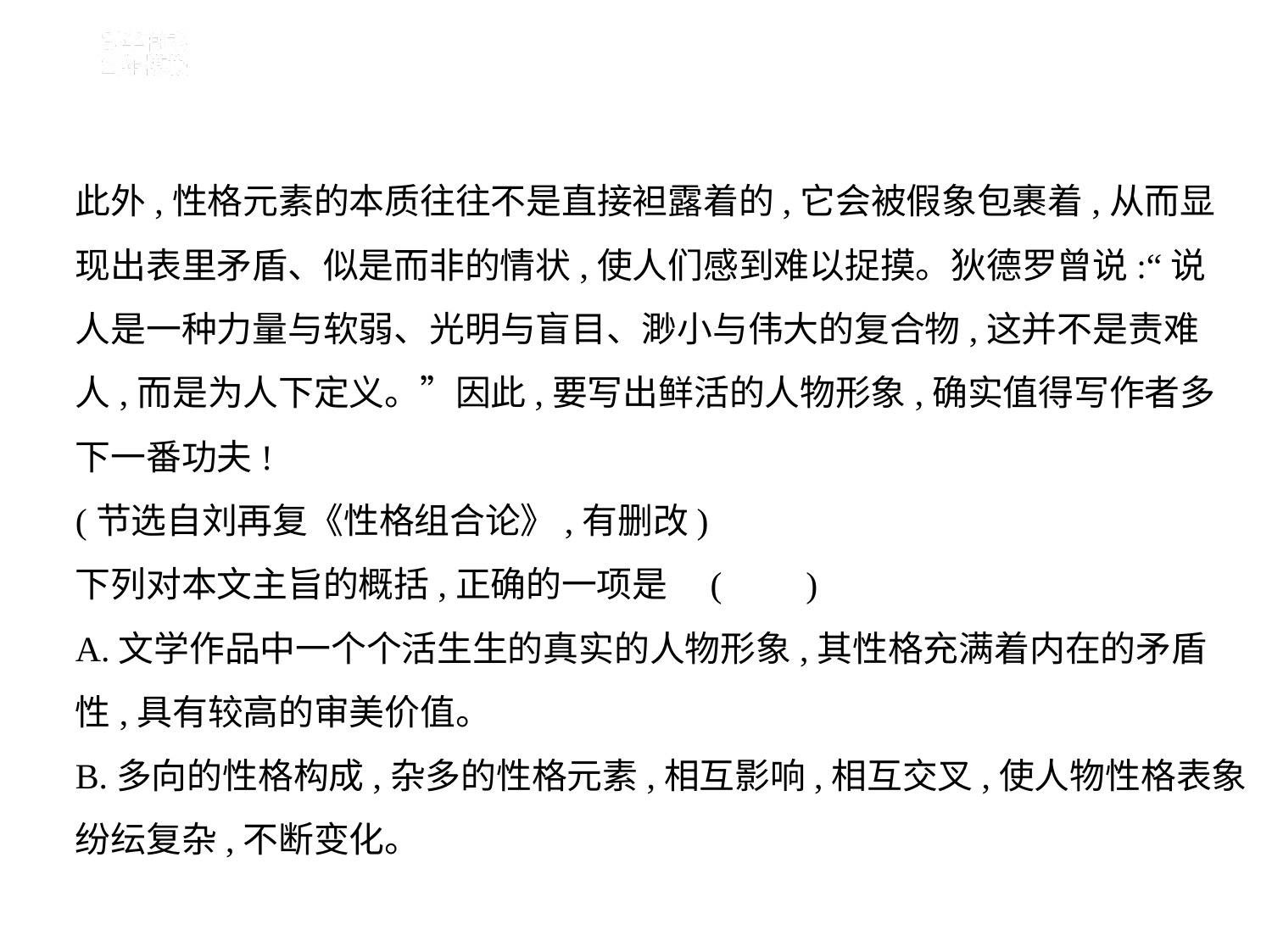

此外,性格元素的本质往往不是直接袒露着的,它会被假象包裹着,从而显
现出表里矛盾、似是而非的情状,使人们感到难以捉摸。狄德罗曾说:“说
人是一种力量与软弱、光明与盲目、渺小与伟大的复合物,这并不是责难
人,而是为人下定义。”因此,要写出鲜活的人物形象,确实值得写作者多
下一番功夫!
(节选自刘再复《性格组合论》,有删改)
下列对本文主旨的概括,正确的一项是 (　    )
A.文学作品中一个个活生生的真实的人物形象,其性格充满着内在的矛盾
性,具有较高的审美价值。
B.多向的性格构成,杂多的性格元素,相互影响,相互交叉,使人物性格表象
纷纭复杂,不断变化。